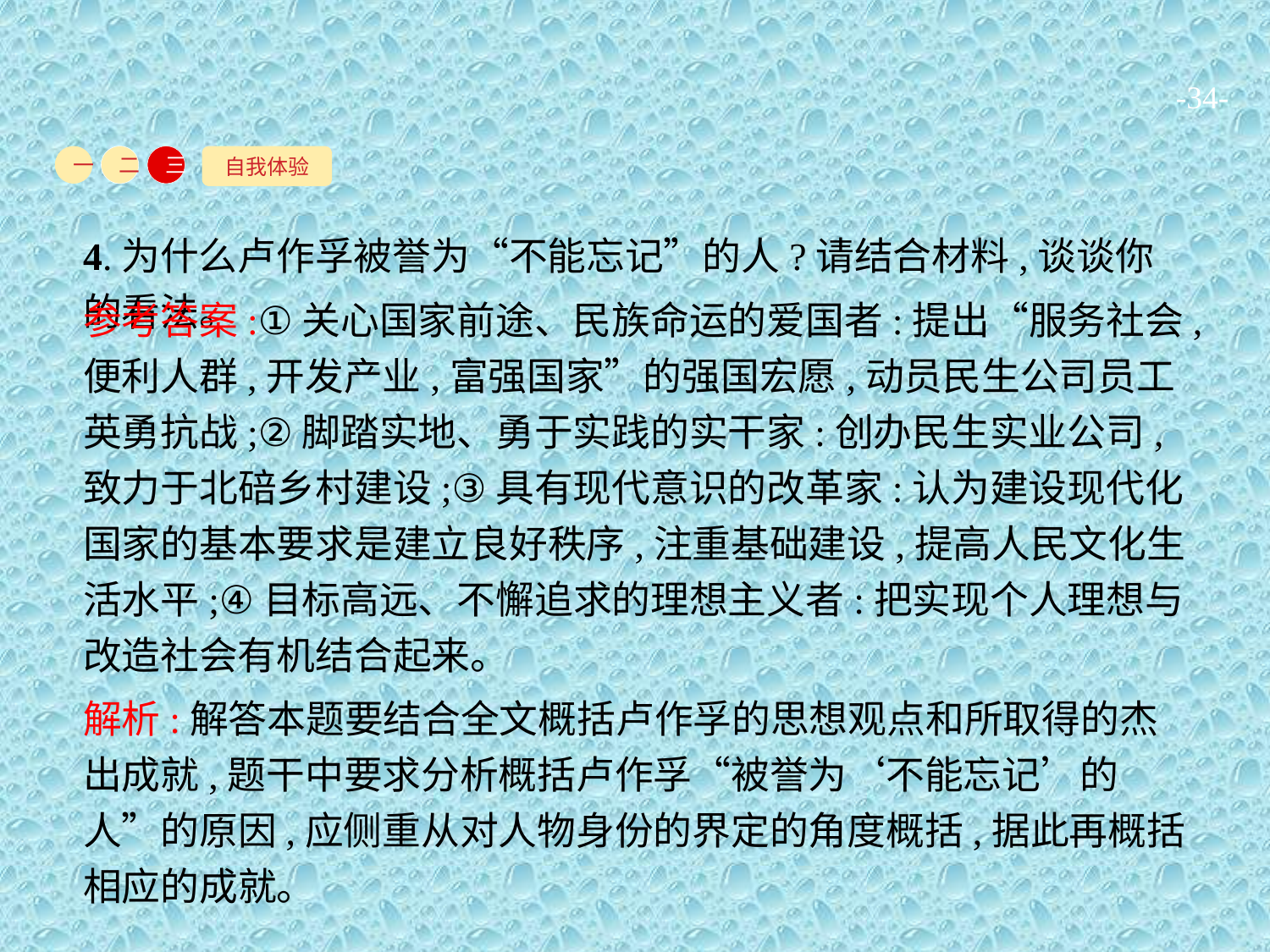

-34-
自我体验
一
二
三
4.为什么卢作孚被誉为“不能忘记”的人?请结合材料,谈谈你的看法。
参考答案:①关心国家前途、民族命运的爱国者:提出“服务社会,便利人群,开发产业,富强国家”的强国宏愿,动员民生公司员工英勇抗战;②脚踏实地、勇于实践的实干家:创办民生实业公司,致力于北碚乡村建设;③具有现代意识的改革家:认为建设现代化国家的基本要求是建立良好秩序,注重基础建设,提高人民文化生活水平;④目标高远、不懈追求的理想主义者:把实现个人理想与改造社会有机结合起来。
解析:解答本题要结合全文概括卢作孚的思想观点和所取得的杰出成就,题干中要求分析概括卢作孚“被誉为‘不能忘记’的人”的原因,应侧重从对人物身份的界定的角度概括,据此再概括相应的成就。